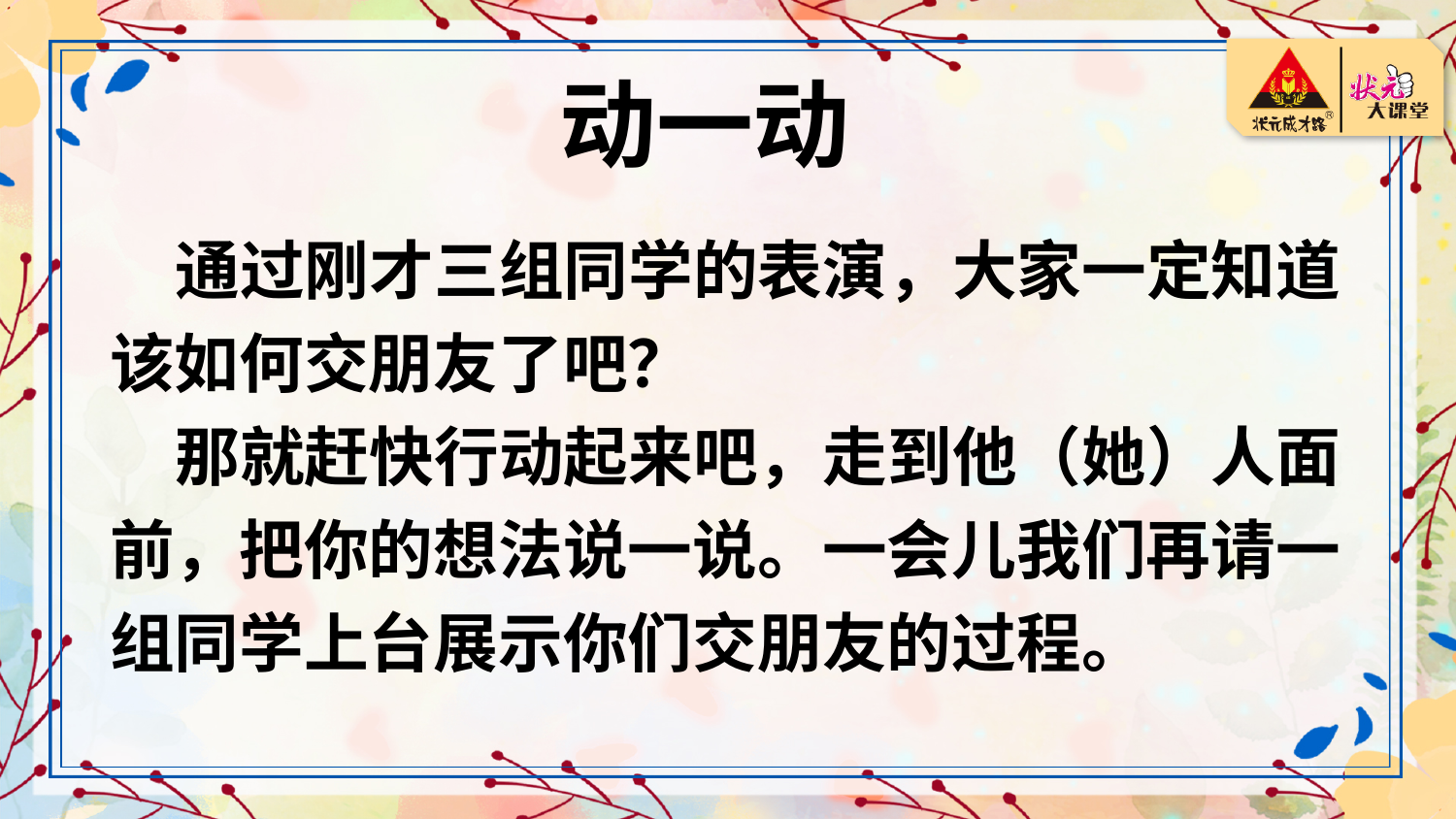

动一动
     通过刚才三组同学的表演，大家一定知道该如何交朋友了吧？
     那就赶快行动起来吧，走到他（她）人面前，把你的想法说一说。一会儿我们再请一组同学上台展示你们交朋友的过程。